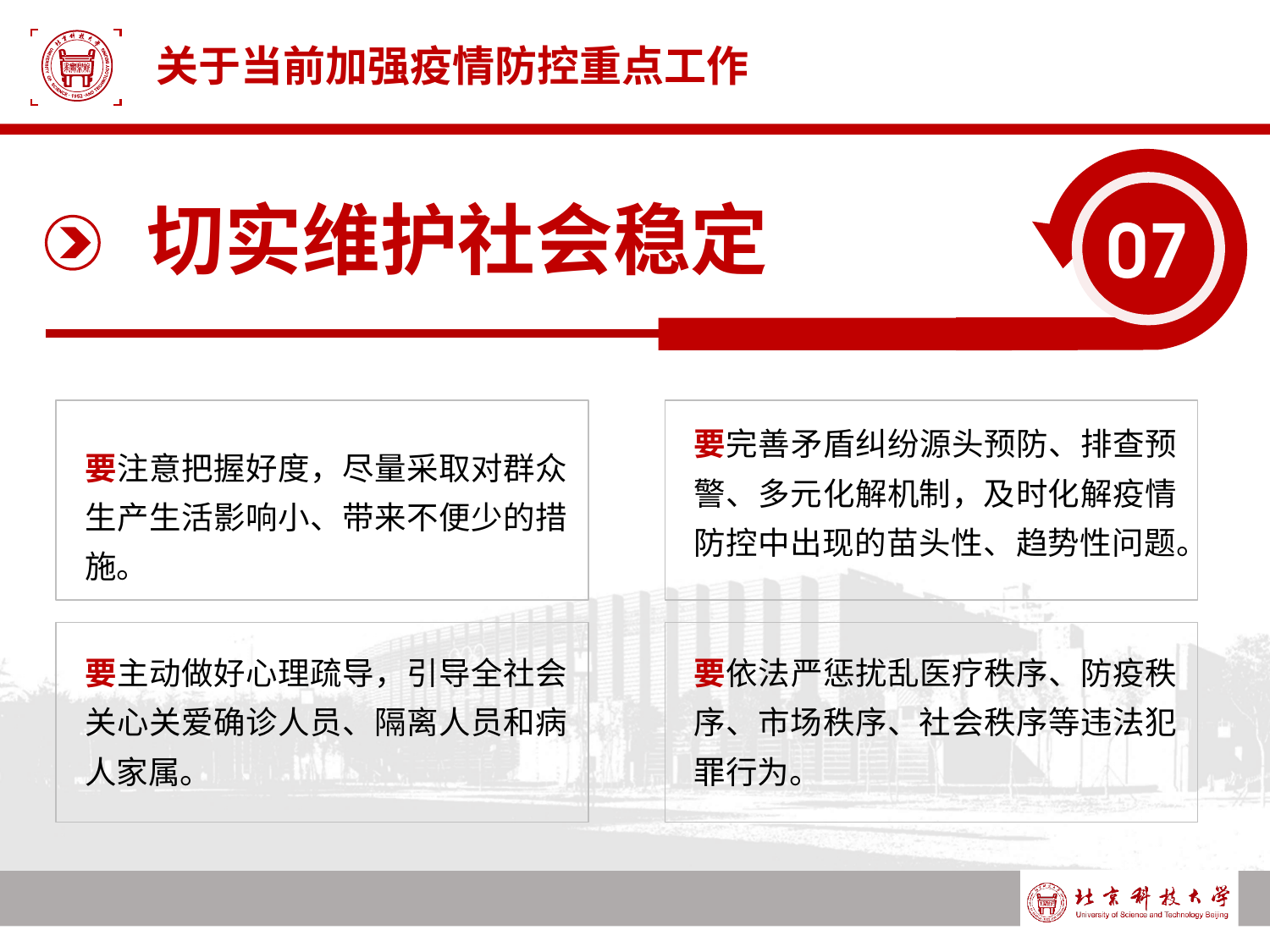

# 关于当前加强疫情防控重点工作

07
切实维护社会稳定

要完善矛盾纠纷源头预防、排查预警、多元化解机制，及时化解疫情防控中出现的苗头性、趋势性问题。
要注意把握好度，尽量采取对群众生产生活影响小、带来不便少的措施。

要主动做好心理疏导，引导全社会关心关爱确诊人员、隔离人员和病人家属。
要依法严惩扰乱医疗秩序、防疫秩序、市场秩序、社会秩序等违法犯罪行为。